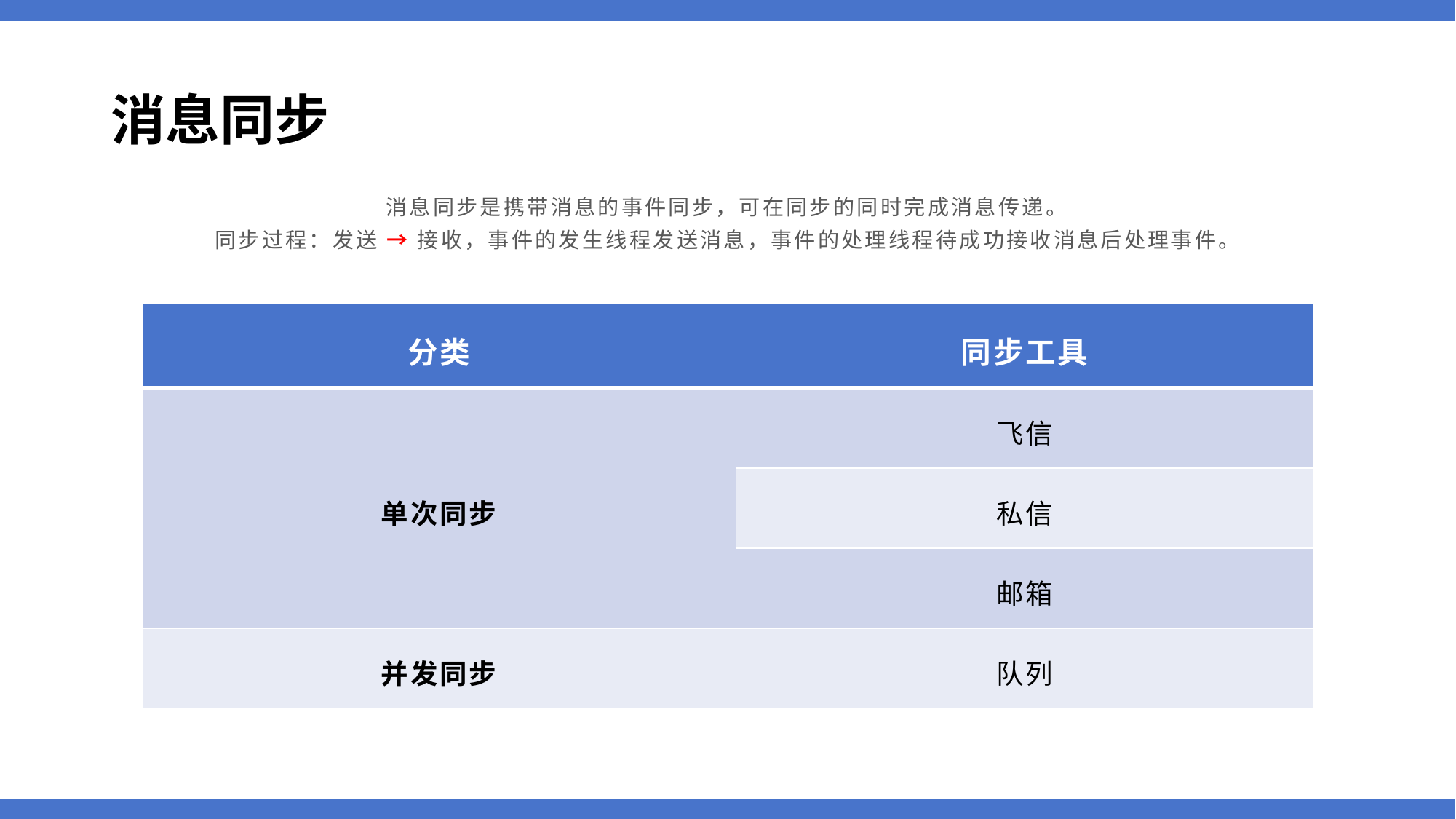

# 消息同步
消息同步是携带消息的事件同步，可在同步的同时完成消息传递。
同步过程：发送 → 接收，事件的发生线程发送消息，事件的处理线程待成功接收消息后处理事件。
| 分类 | 同步工具 |
| --- | --- |
| 单次同步 | 飞信 |
|  | 私信 |
|  | 邮箱 |
| 并发同步 | 队列 |